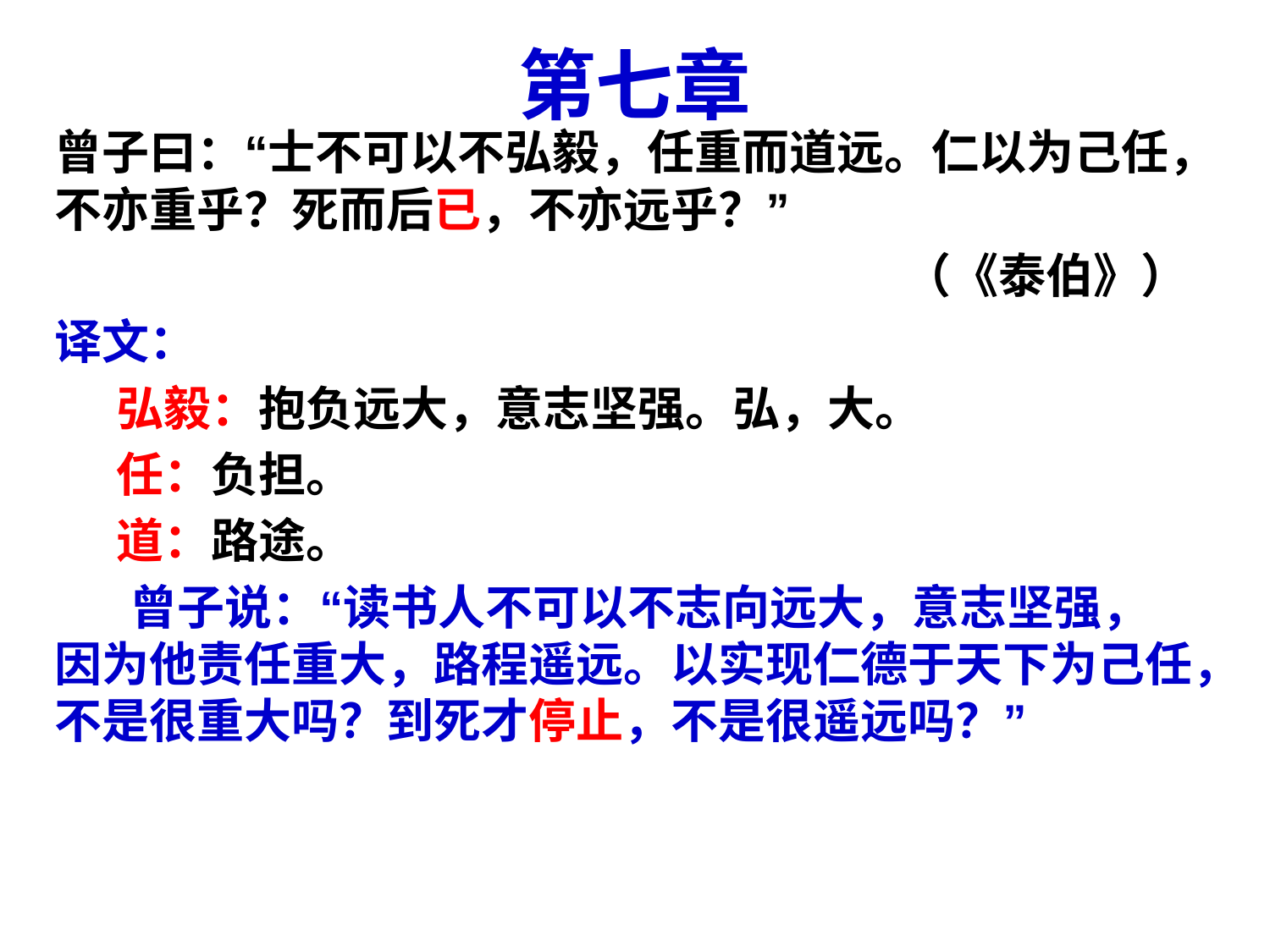

# 第七章
曾子曰：“士不可以不弘毅，任重而道远。仁以为己任，不亦重乎？死而后已，不亦远乎？”
                                                                （《泰伯》）
译文：
    弘毅：抱负远大，意志坚强。弘，大。
    任：负担。
    道：路途。
     曾子说：“读书人不可以不志向远大，意志坚强，因为他责任重大，路程遥远。以实现仁德于天下为己任，不是很重大吗？到死才停止，不是很遥远吗？”